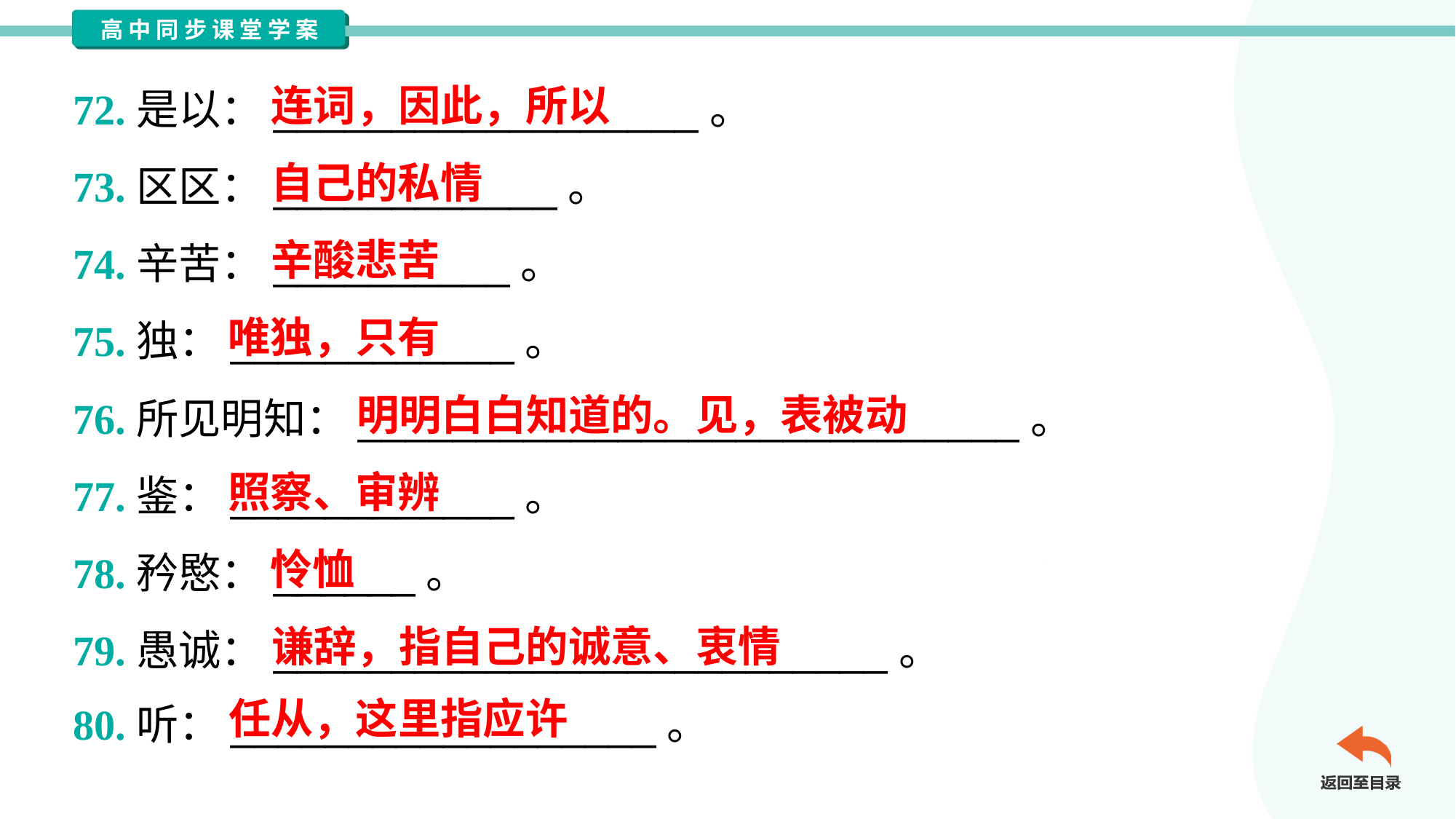

连词，因此，所以
72.是以：__________________。
73.区区：____________。
74.辛苦：__________。
75.独：____________。
76.所见明知：____________________________。
77.鉴：____________。
78.矜愍：______。
79.愚诚：__________________________。
80.听：__________________。
自己的私情
辛酸悲苦
唯独，只有
明明白白知道的。见，表被动
照察、审辨
怜恤
谦辞，指自己的诚意、衷情
任从，这里指应许